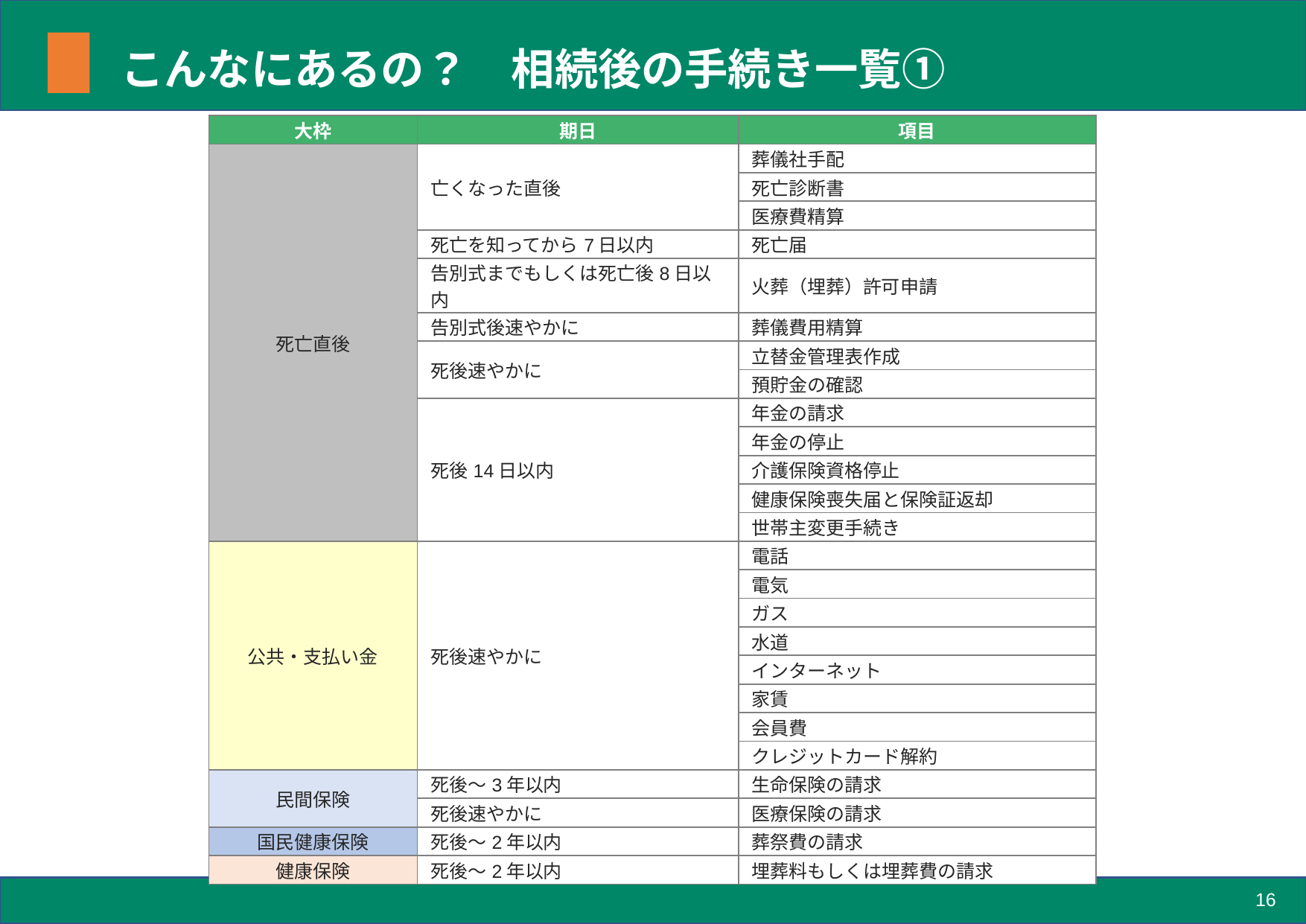

# こんなにあるの？　相続後の手続き一覧①
| 大枠 | 期日 | 項目 |
| --- | --- | --- |
| 死亡直後 | 亡くなった直後 | 葬儀社手配 |
|  |  | 死亡診断書 |
|  |  | 医療費精算 |
|  | 死亡を知ってから7日以内 | 死亡届 |
|  | 告別式までもしくは死亡後8日以内 | 火葬（埋葬）許可申請 |
|  | 告別式後速やかに | 葬儀費用精算 |
|  | 死後速やかに | 立替金管理表作成 |
|  |  | 預貯金の確認 |
|  | 死後14日以内 | 年金の請求 |
|  |  | 年金の停止 |
|  |  | 介護保険資格停止 |
|  |  | 健康保険喪失届と保険証返却 |
|  |  | 世帯主変更手続き |
| 公共・支払い金 | 死後速やかに | 電話 |
|  |  | 電気 |
|  |  | ガス |
|  |  | 水道 |
|  |  | インターネット |
|  |  | 家賃 |
|  |  | 会員費 |
|  |  | クレジットカード解約 |
| 民間保険 | 死後～3年以内 | 生命保険の請求 |
|  | 死後速やかに | 医療保険の請求 |
| 国民健康保険 | 死後～2年以内 | 葬祭費の請求 |
| 健康保険 | 死後～2年以内 | 埋葬料もしくは埋葬費の請求 |